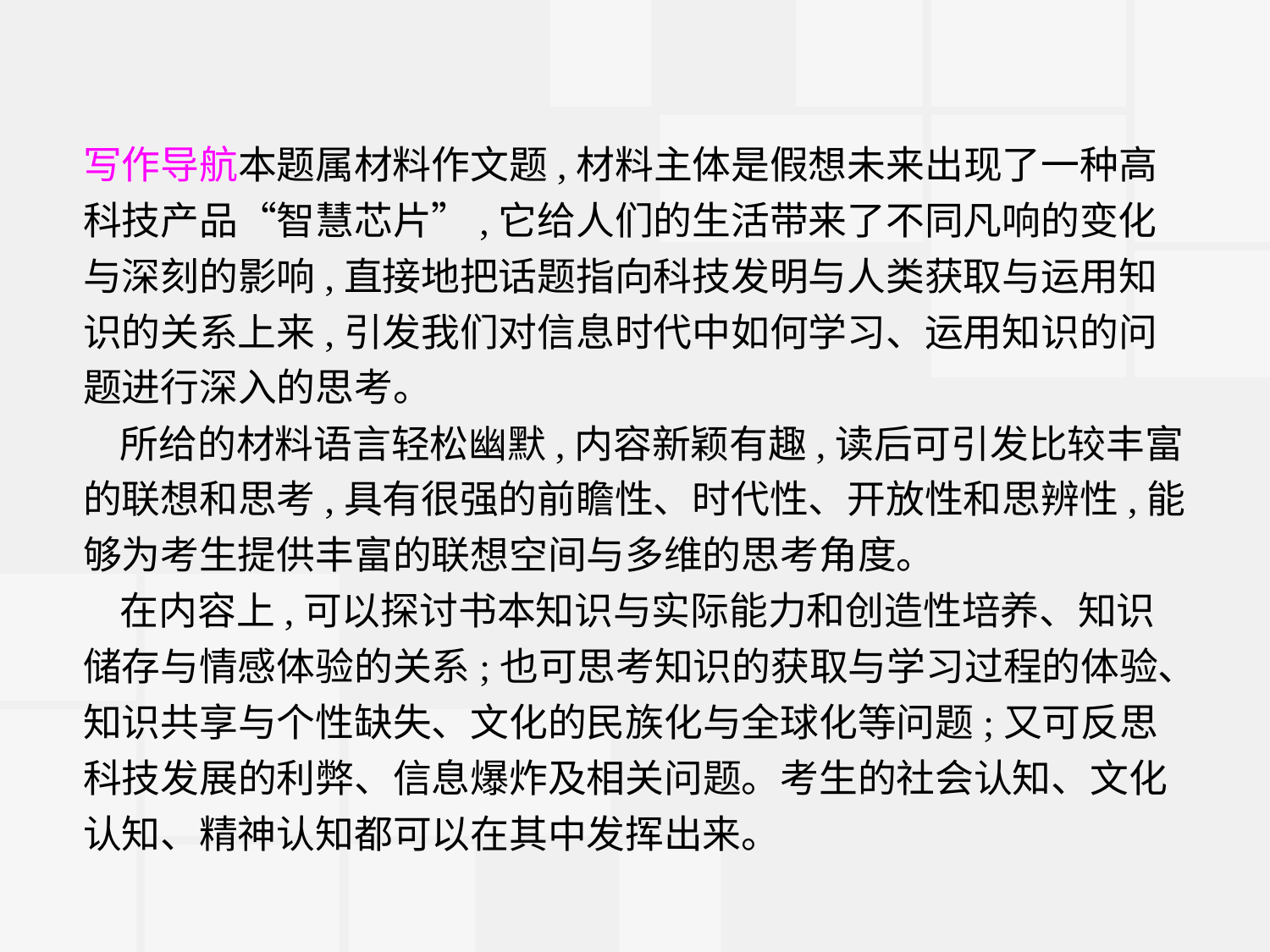

写作导航本题属材料作文题,材料主体是假想未来出现了一种高科技产品“智慧芯片”,它给人们的生活带来了不同凡响的变化与深刻的影响,直接地把话题指向科技发明与人类获取与运用知识的关系上来,引发我们对信息时代中如何学习、运用知识的问题进行深入的思考。
所给的材料语言轻松幽默,内容新颖有趣,读后可引发比较丰富的联想和思考,具有很强的前瞻性、时代性、开放性和思辨性,能够为考生提供丰富的联想空间与多维的思考角度。
在内容上,可以探讨书本知识与实际能力和创造性培养、知识储存与情感体验的关系;也可思考知识的获取与学习过程的体验、知识共享与个性缺失、文化的民族化与全球化等问题;又可反思科技发展的利弊、信息爆炸及相关问题。考生的社会认知、文化认知、精神认知都可以在其中发挥出来。